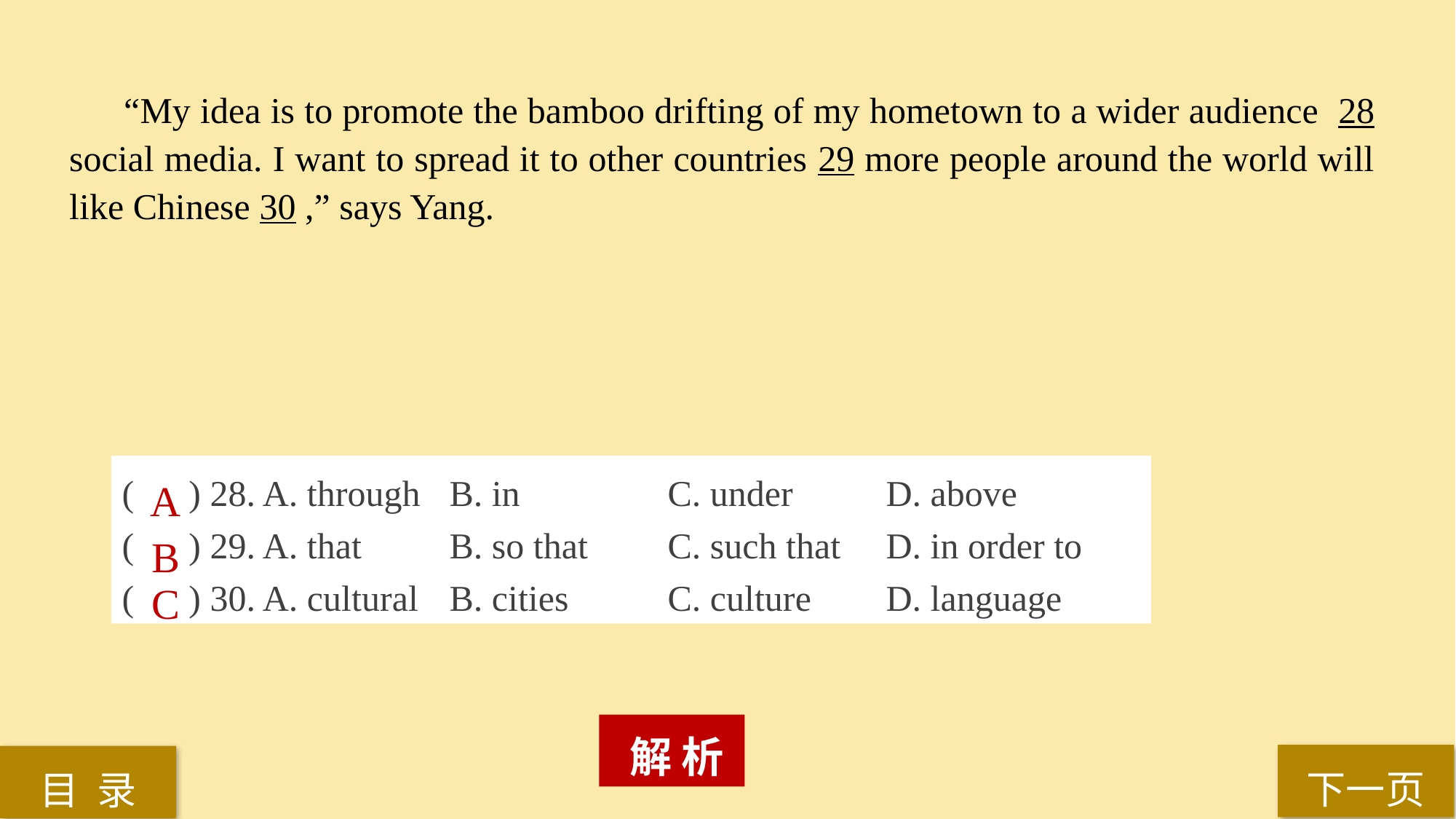

“My idea is to promote the bamboo drifting of my hometown to a wider audience  28 social media. I want to spread it to other countries 29 more people around the world will like Chinese 30 ,” says Yang.
(      ) 28. A. through 	B. in 		C. under 	D. above
(      ) 29. A. that 	B. so that 	C. such that 	D. in order to
(      ) 30. A. cultural 	B. cities 	C. culture 	D. language
A
B
C
 解 析